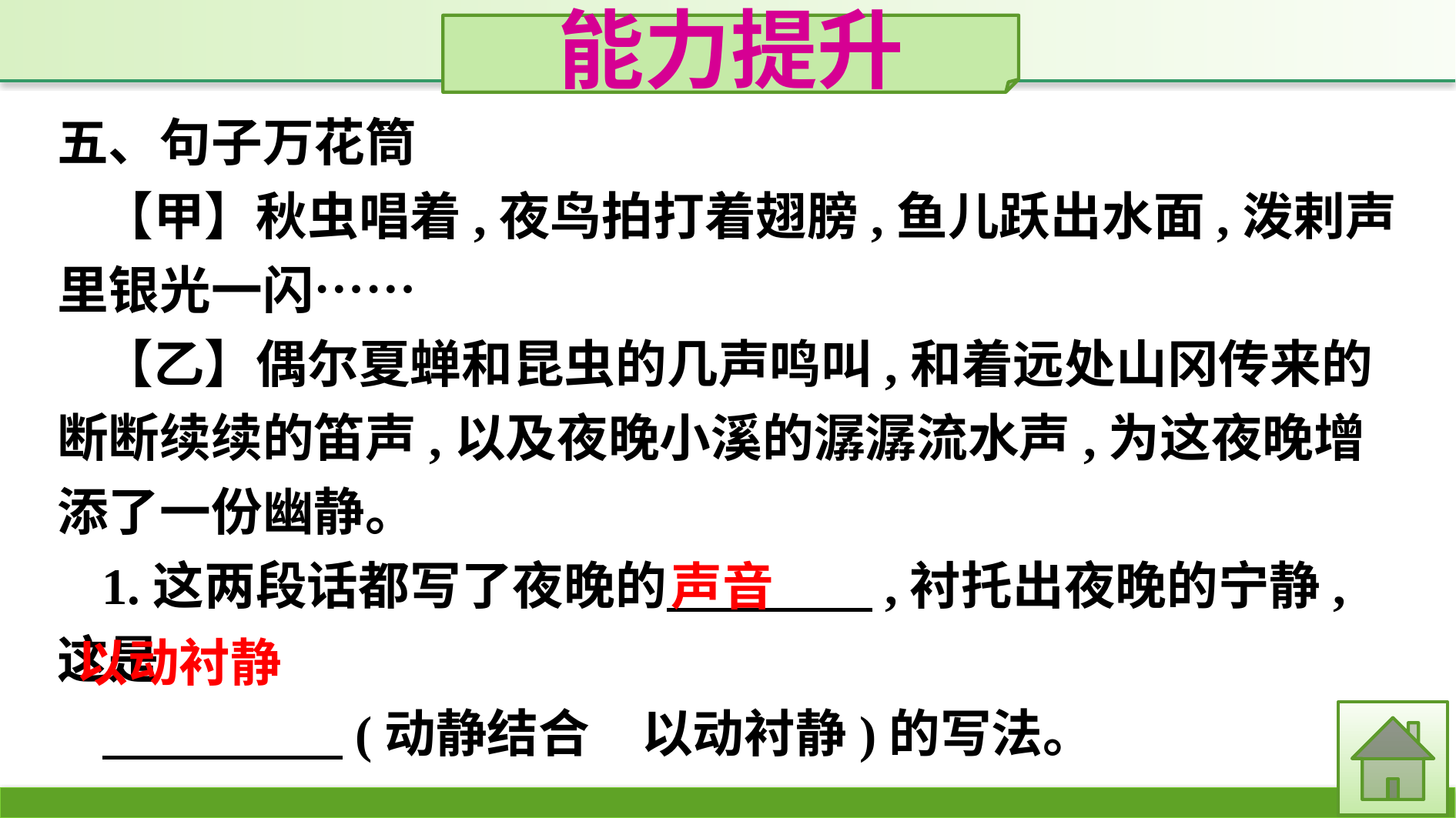

能力提升
五、句子万花筒
【甲】秋虫唱着,夜鸟拍打着翅膀,鱼儿跃出水面,泼剌声里银光一闪……
【乙】偶尔夏蝉和昆虫的几声鸣叫,和着远处山冈传来的断断续续的笛声,以及夜晚小溪的潺潺流水声,为这夜晚增添了一份幽静。
1.这两段话都写了夜晚的　　　　,衬托出夜晚的宁静,这是
　　　   　(动静结合　以动衬静)的写法。
声音
以动衬静